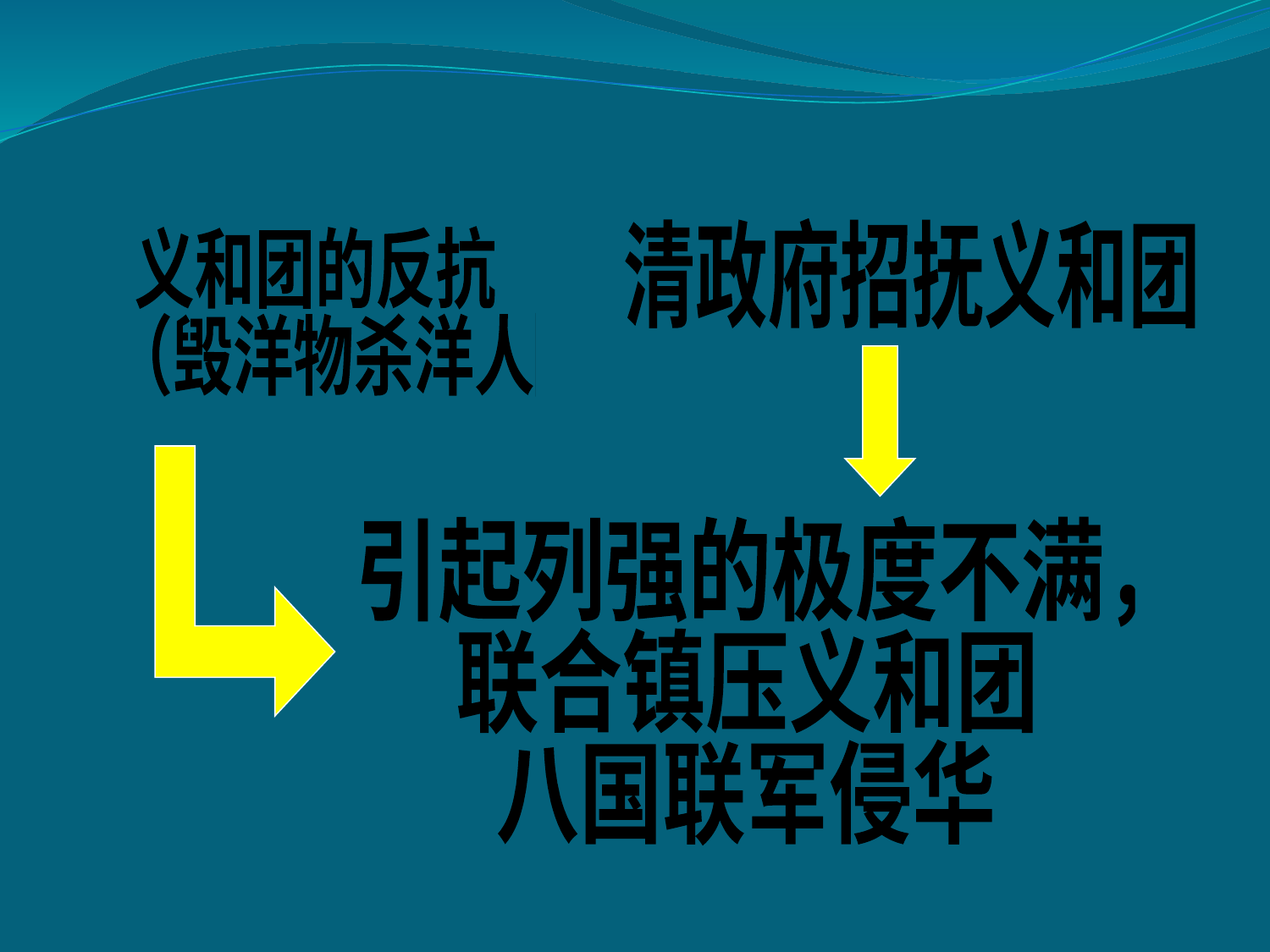

清政府招抚义和团
义和团的反抗
（毁洋物杀洋人）

引起列强的极度不满，
联合镇压义和团
八国联军侵华